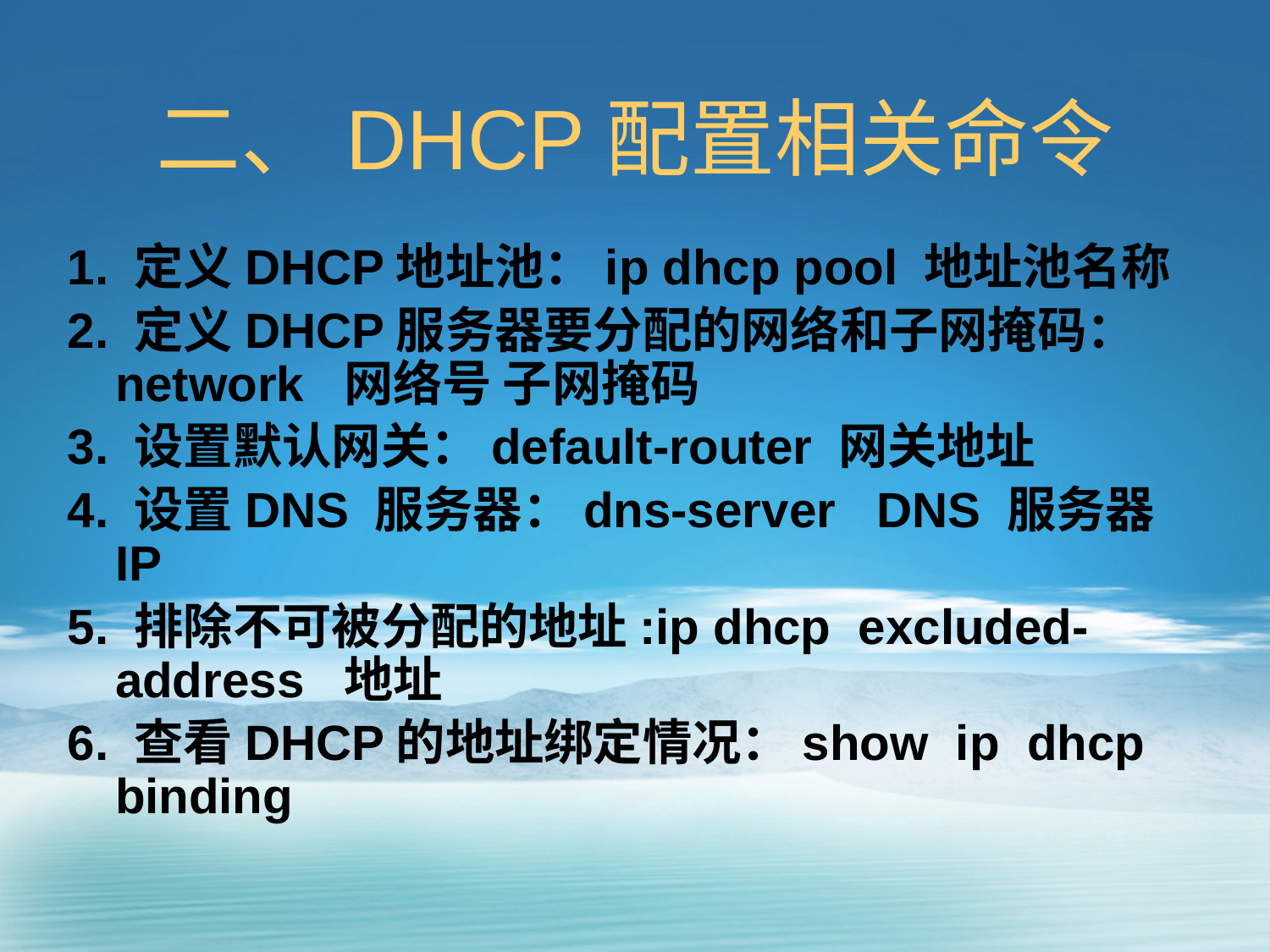

# 二、DHCP配置相关命令
1. 定义DHCP地址池：ip dhcp pool 地址池名称
2. 定义DHCP服务器要分配的网络和子网掩码：network  网络号 子网掩码
3. 设置默认网关：default-router 网关地址
4. 设置DNS 服务器：dns-server   DNS 服务器IP
5. 排除不可被分配的地址:ip dhcp  excluded-address  地址
6. 查看DHCP的地址绑定情况：show  ip  dhcp  binding